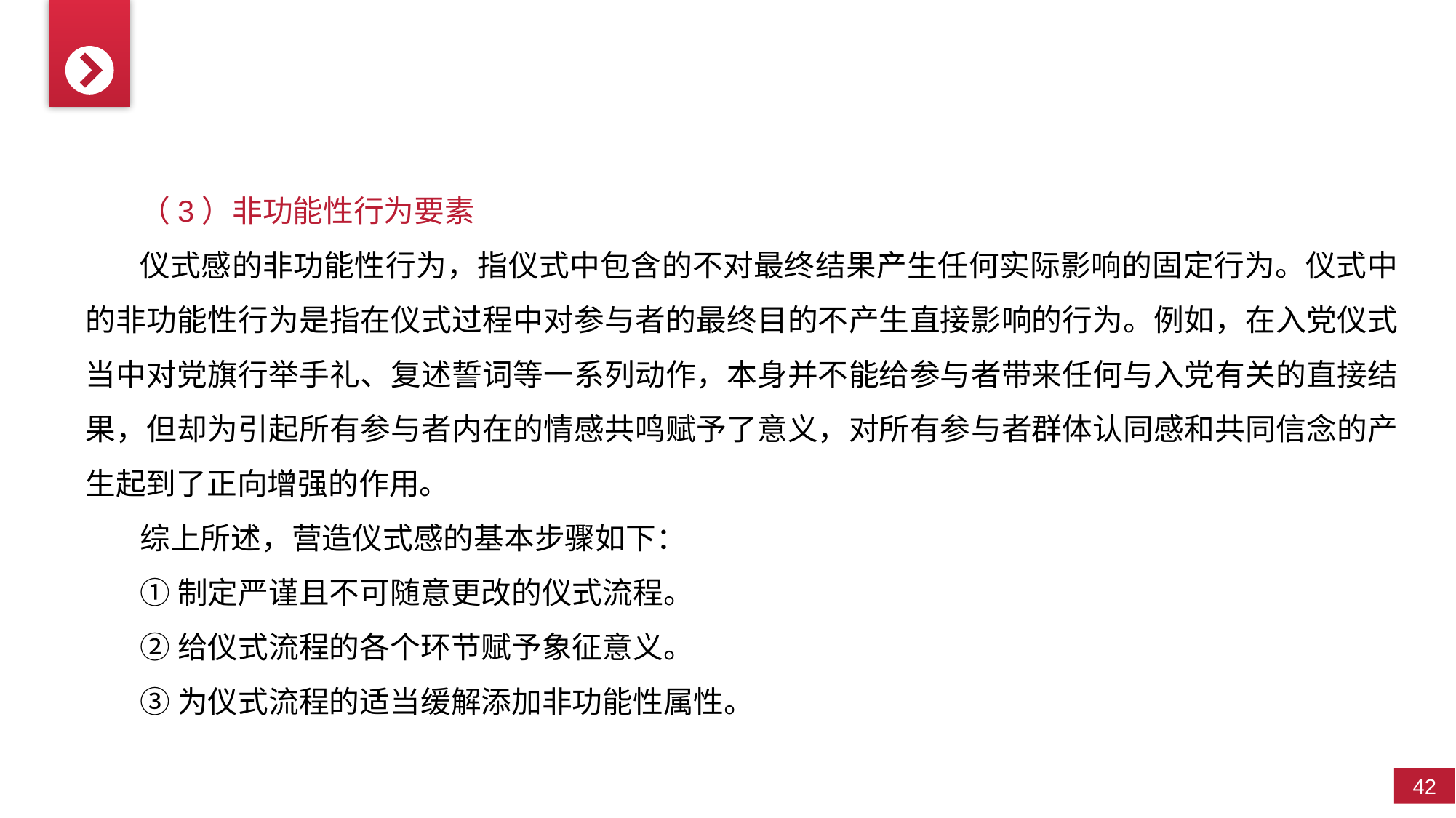

（3）非功能性行为要素
仪式感的非功能性行为，指仪式中包含的不对最终结果产生任何实际影响的固定行为。仪式中的非功能性行为是指在仪式过程中对参与者的最终目的不产生直接影响的行为。例如，在入党仪式当中对党旗行举手礼、复述誓词等一系列动作，本身并不能给参与者带来任何与入党有关的直接结果，但却为引起所有参与者内在的情感共鸣赋予了意义，对所有参与者群体认同感和共同信念的产生起到了正向增强的作用。
综上所述，营造仪式感的基本步骤如下：
①制定严谨且不可随意更改的仪式流程。
②给仪式流程的各个环节赋予象征意义。
③为仪式流程的适当缓解添加非功能性属性。